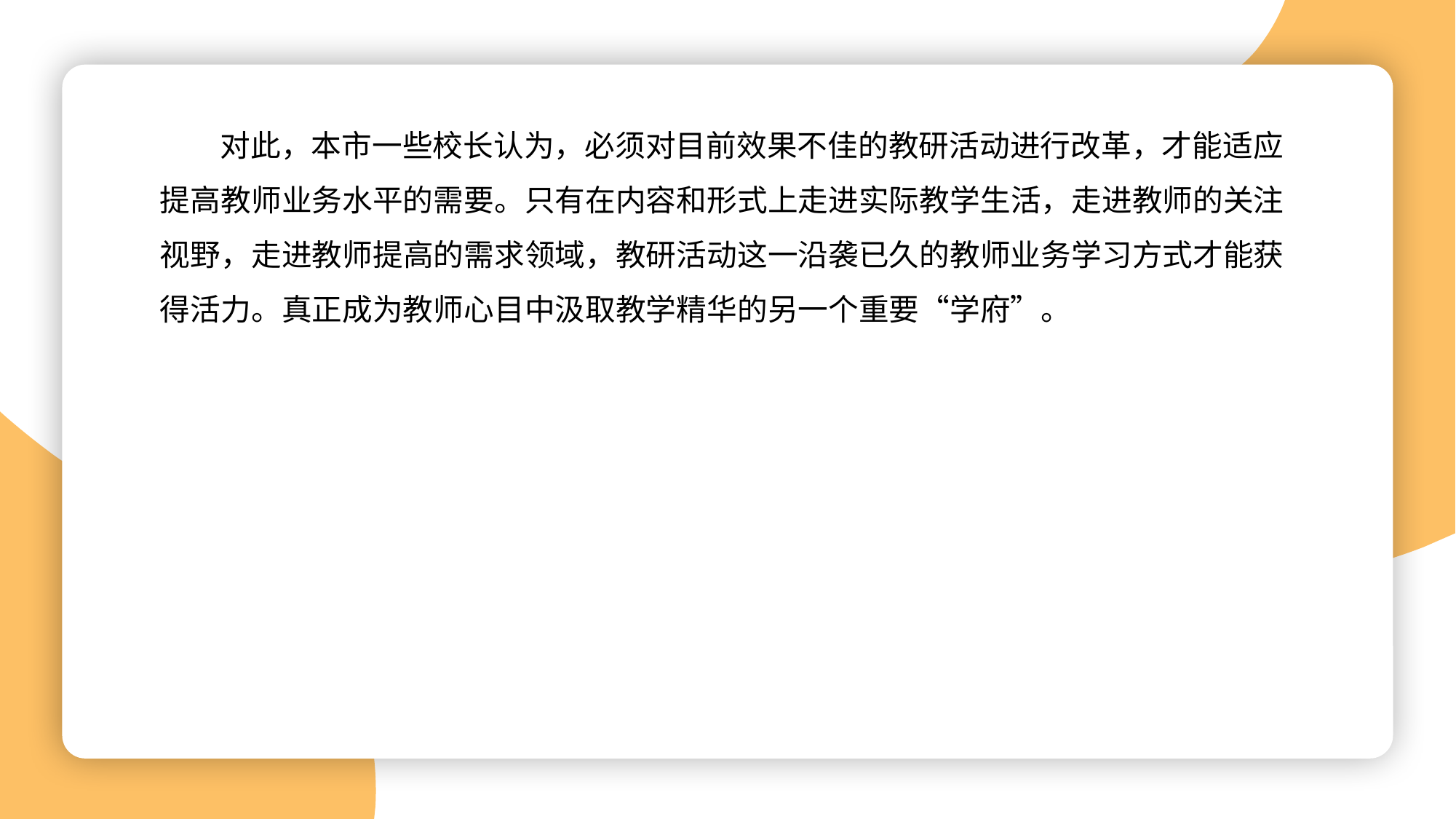

对此，本市一些校长认为，必须对目前效果不佳的教研活动进行改革，才能适应提高教师业务水平的需要。只有在内容和形式上走进实际教学生活，走进教师的关注视野，走进教师提高的需求领域，教研活动这一沿袭已久的教师业务学习方式才能获得活力。真正成为教师心目中汲取教学精华的另一个重要“学府”。